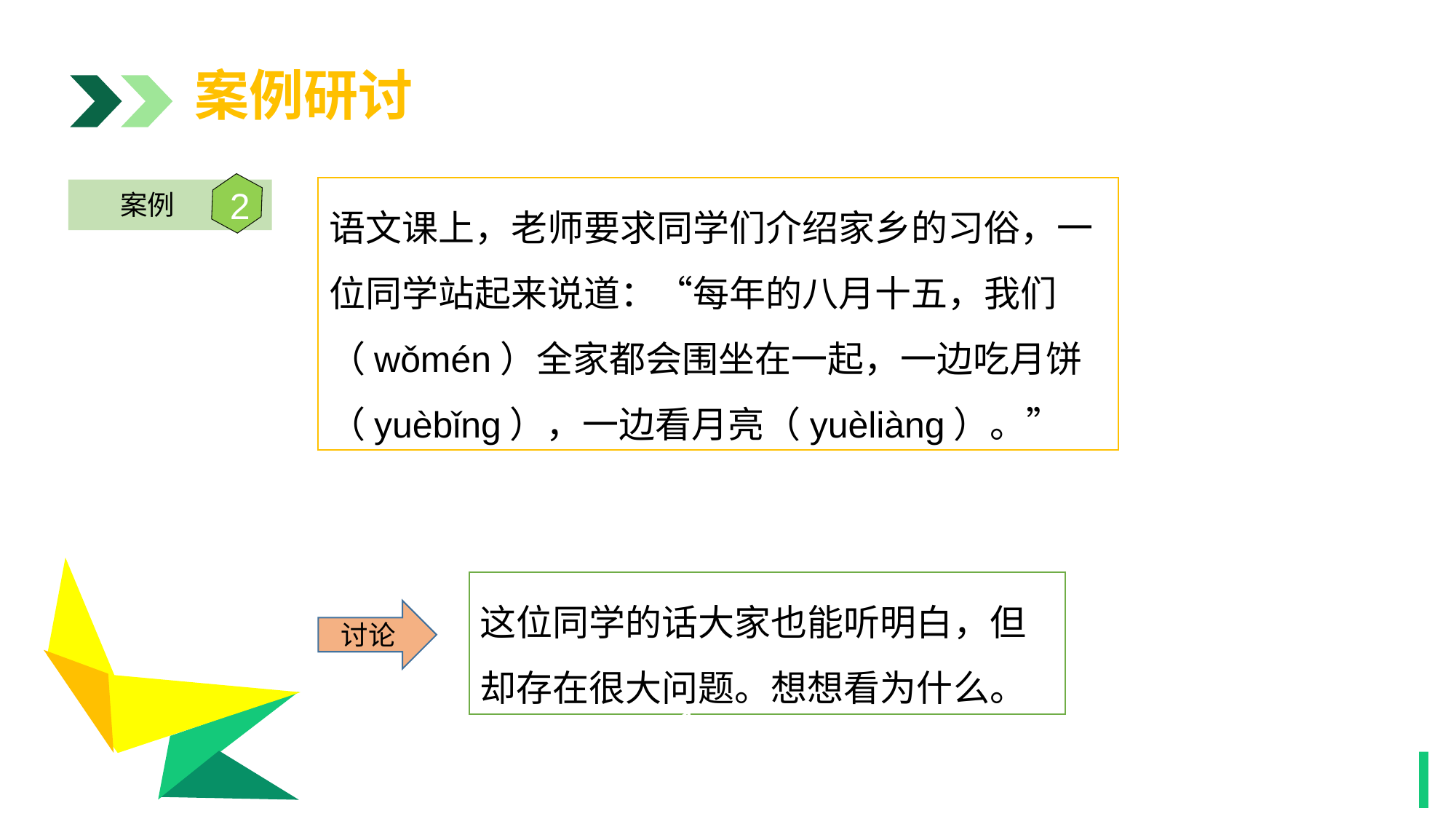

案例研讨

2

案例
语文课上，老师要求同学们介绍家乡的习俗，一位同学站起来说道：“每年的八月十五，我们（wǒmén）全家都会围坐在一起，一边吃月饼（yuèbǐng），一边看月亮（yuèliàng）。”
1

这位同学的话大家也能听明白，但却存在很大问题。想想看为什么。

讨论
1
4